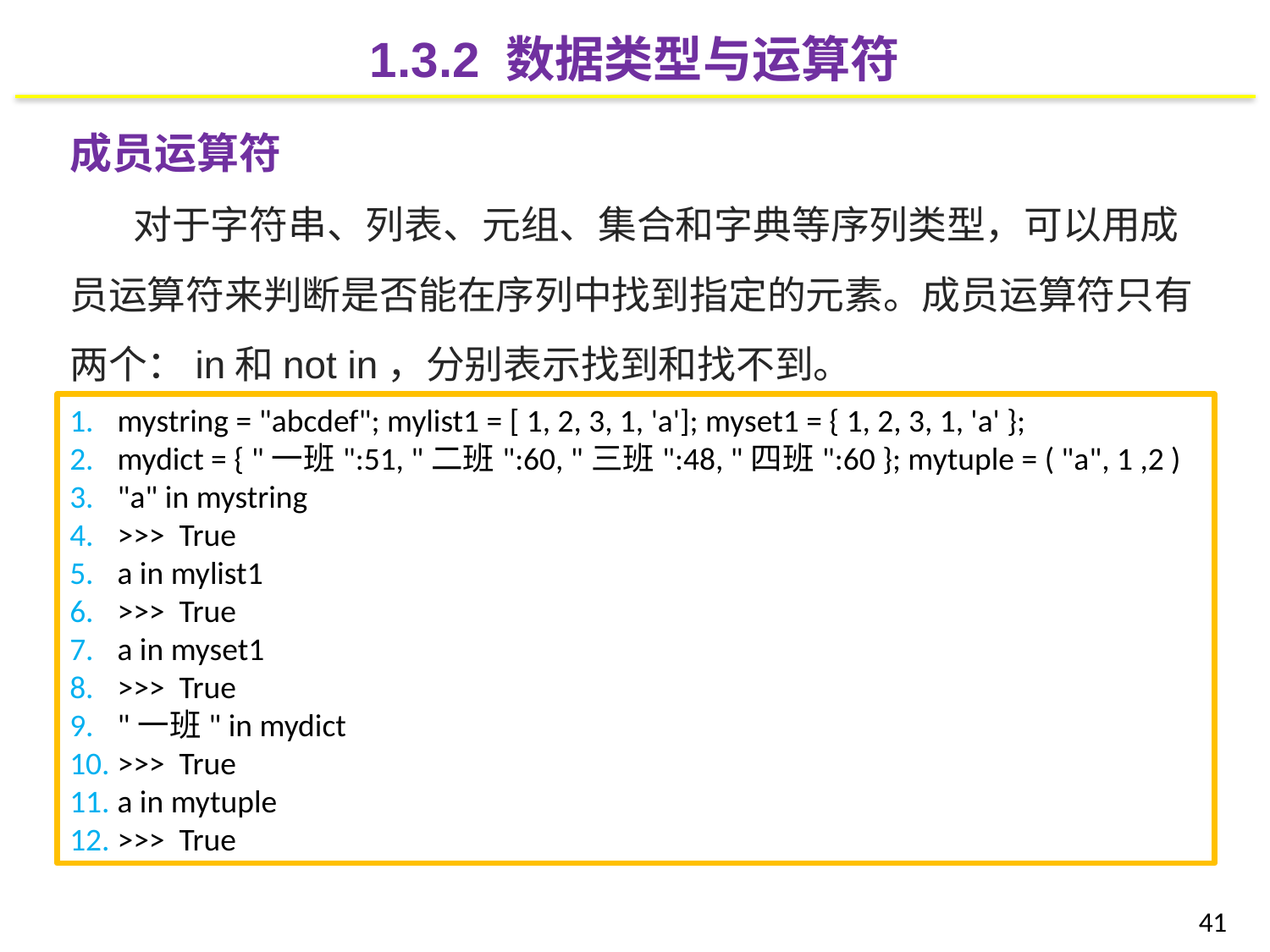

1.3.2 数据类型与运算符
成员运算符
对于字符串、列表、元组、集合和字典等序列类型，可以用成员运算符来判断是否能在序列中找到指定的元素。成员运算符只有两个：in和not in，分别表示找到和找不到。
mystring = "abcdef"; mylist1 = [ 1, 2, 3, 1, 'a']; myset1 = { 1, 2, 3, 1, 'a' };
mydict = { "一班":51, "二班":60, "三班":48, "四班":60 }; mytuple = ( "a", 1 ,2 )
"a" in mystring
>>>  True
a in mylist1
>>>  True
a in myset1
>>>  True
"一班" in mydict
>>>  True
a in mytuple
>>>  True
41